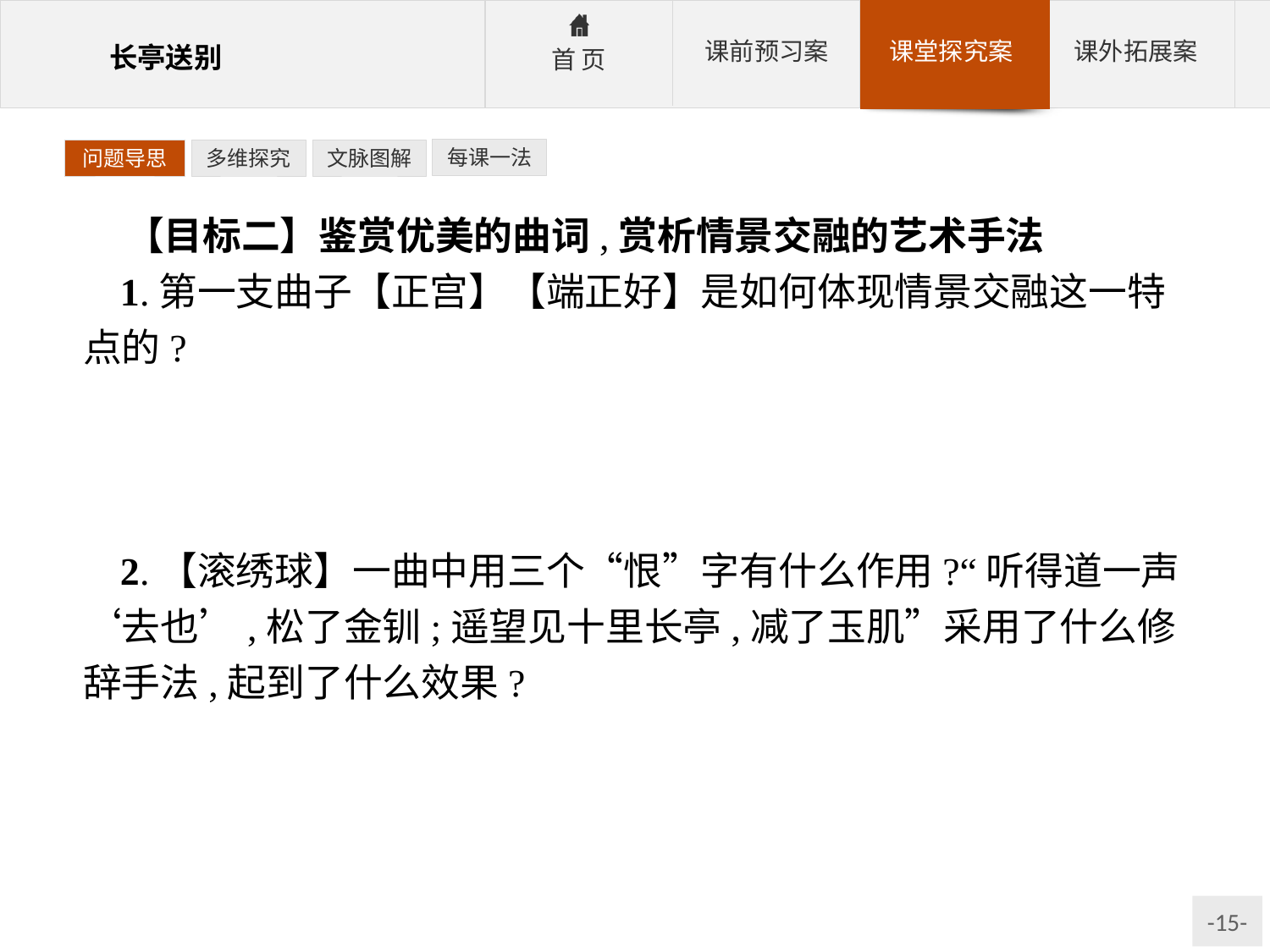

每课一法
问题导思
多维探究
文脉图解
【目标二】鉴赏优美的曲词,赏析情景交融的艺术手法
1.第一支曲子【正宫】【端正好】是如何体现情景交融这一特点的?
参考答案:前四句,一句一景,营造气氛,衬托离愁别恨痛苦压抑的心情。泪染霜叶,更是以我观物,物皆着我之色的典型。情景交融,具有诗情画意。
2.【滚绣球】一曲中用三个“恨”字有什么作用?“听得道一声‘去也’,松了金钏;遥望见十里长亭,减了玉肌”采用了什么修辞手法,起到了什么效果?
参考答案:(1)恨相见迟,恨离别快,恨无人解。表现莺莺送别时的痛苦无奈的心情。(2)夸张的修辞手法,生动形象地描述了离别给人带来的巨大打击,描画出莺莺被离别折磨的憔悴神态。